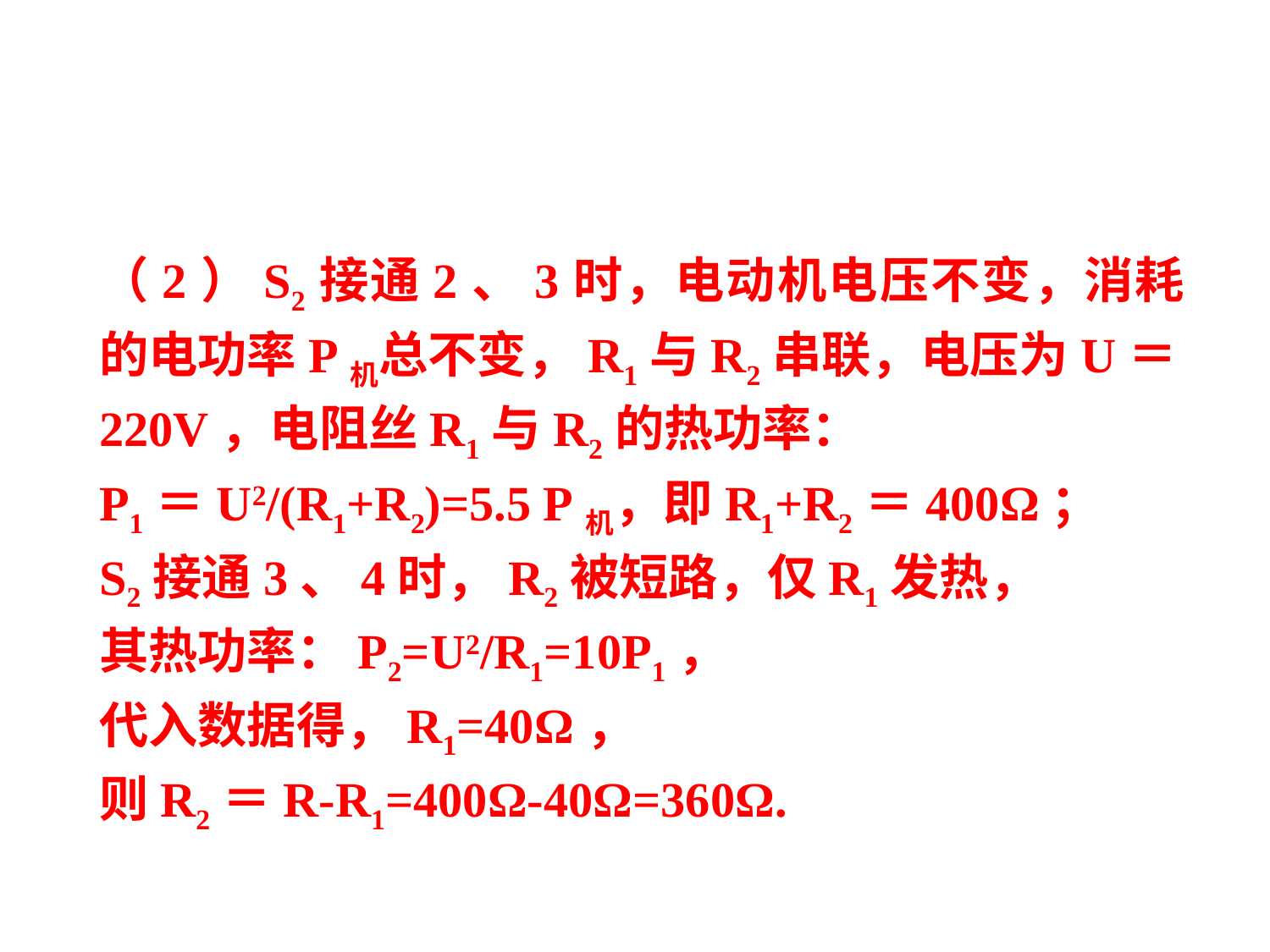

（2）S2接通2、3时，电动机电压不变，消耗的电功率P机总不变，R1与R2串联，电压为U＝220V，电阻丝R1与R2的热功率：
P1＝U2/(R1+R2)=5.5 P机，即R1+R2＝400Ω；
S2接通3、4时，R2被短路，仅R1发热，
其热功率：P2=U2/R1=10P1，
代入数据得，R1=40Ω，
则R2＝R-R1=400Ω-40Ω=360Ω.